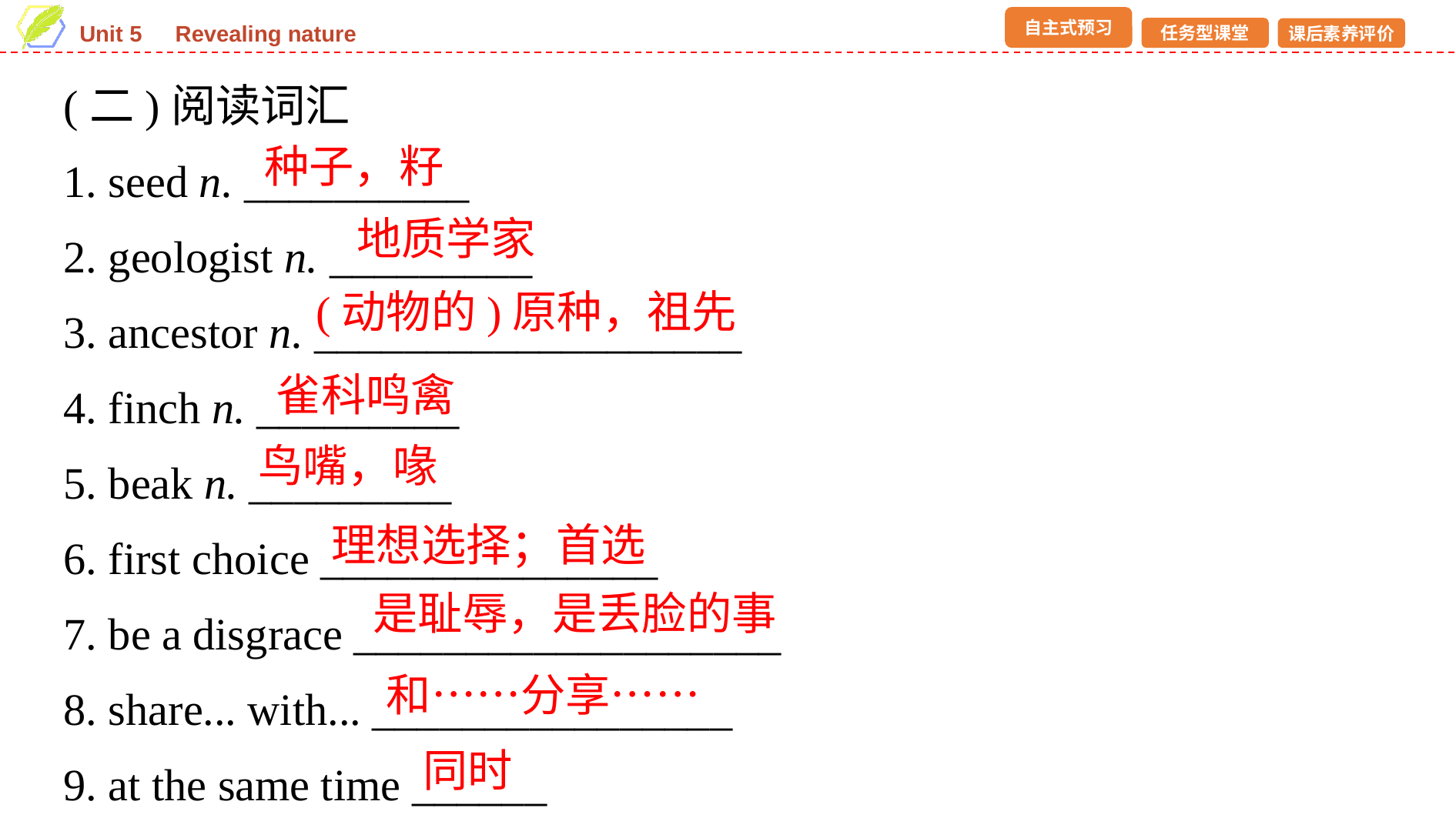

(二)阅读词汇
1. seed n. __________
2. geologist n. _________
3. ancestor n. ___________________
4. finch n. _________
5. beak n. _________
6. first choice _______________
7. be a disgrace ___________________
8. share... with... ________________
9. at the same time ______
种子，籽
 地质学家
(动物的)原种，祖先
雀科鸣禽
鸟嘴，喙
理想选择；首选
是耻辱，是丢脸的事
和……分享……
同时